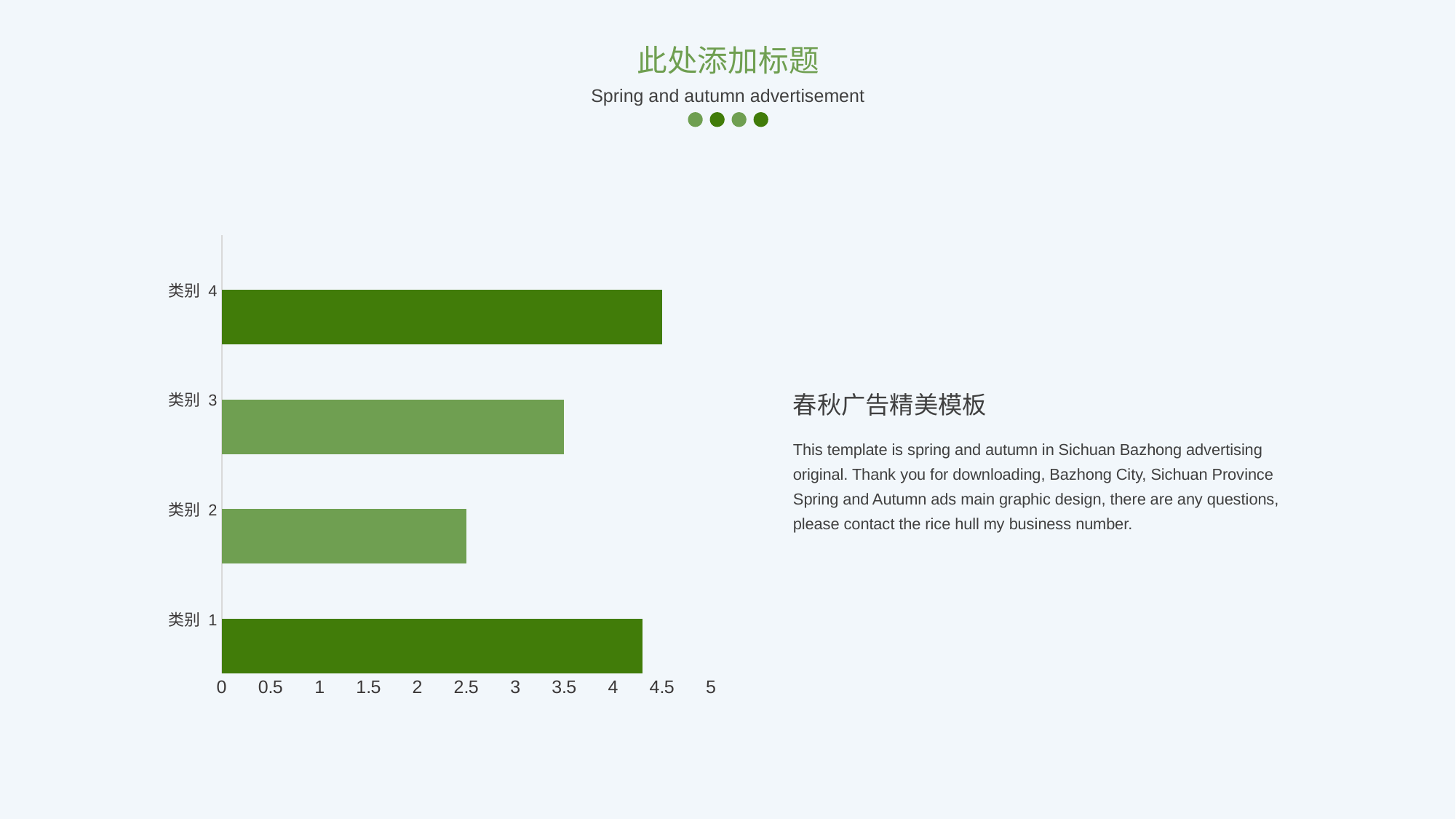

此处添加标题
Spring and autumn advertisement

### Chart

| Category | 系列 1 | 列1 | 列2 |
|---|---|---|---|
| 类别 1 | 4.3 | None | None |
| 类别 2 | 2.5 | None | None |
| 类别 3 | 3.5 | None | None |
| 类别 4 | 4.5 | None | None |
春秋广告精美模板
This template is spring and autumn in Sichuan Bazhong advertising original. Thank you for downloading, Bazhong City, Sichuan Province Spring and Autumn ads main graphic design, there are any questions, please contact the rice hull my business number.